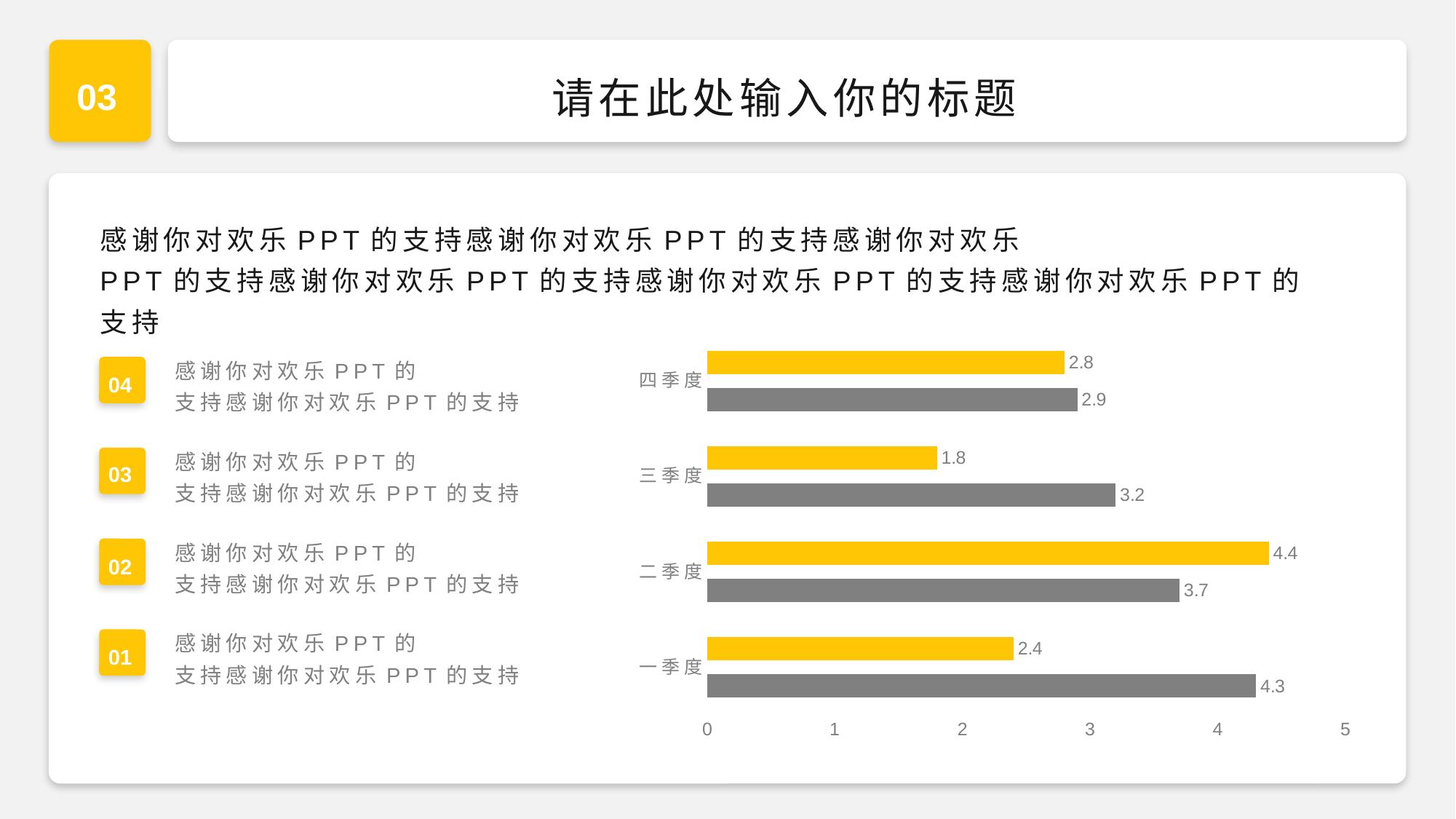

03

请在此处输入你的标题

感谢你对欢乐PPT的支持感谢你对欢乐PPT的支持感谢你对欢乐
PPT的支持感谢你对欢乐PPT的支持感谢你对欢乐PPT的支持感谢你对欢乐PPT的支持

### Chart

| Category | 系列 1 | 系列 2 |
|---|---|---|
| 一季度 | 4.3 | 2.4 |
| 二季度 | 3.7 | 4.4 |
| 三季度 | 3.2 | 1.8 |
| 四季度 | 2.9 | 2.8 |
感谢你对欢乐PPT的
支持感谢你对欢乐PPT的支持

04
感谢你对欢乐PPT的
支持感谢你对欢乐PPT的支持

03
感谢你对欢乐PPT的
支持感谢你对欢乐PPT的支持

02
感谢你对欢乐PPT的
支持感谢你对欢乐PPT的支持

01